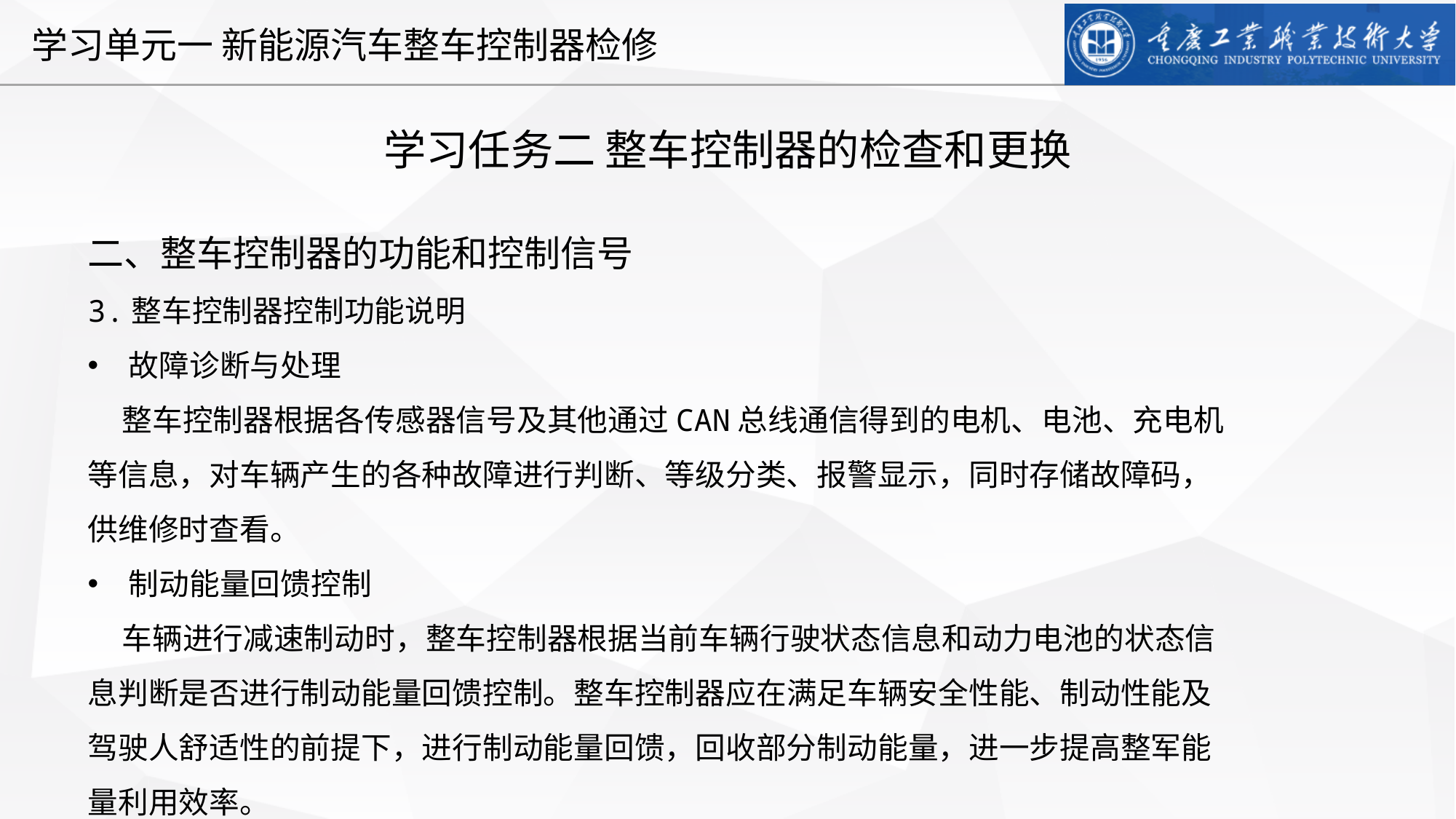

学习任务二 整车控制器的检查和更换
二、整车控制器的功能和控制信号
3.整车控制器控制功能说明
故障诊断与处理
    整车控制器根据各传感器信号及其他通过CAN总线通信得到的电机、电池、充电机等信息，对车辆产生的各种故障进行判断、等级分类、报警显示，同时存储故障码，供维修时查看。
制动能量回馈控制
    车辆进行减速制动时，整车控制器根据当前车辆行驶状态信息和动力电池的状态信息判断是否进行制动能量回馈控制。整车控制器应在满足车辆安全性能、制动性能及驾驶人舒适性的前提下，进行制动能量回馈，回收部分制动能量，进一步提高整军能量利用效率。